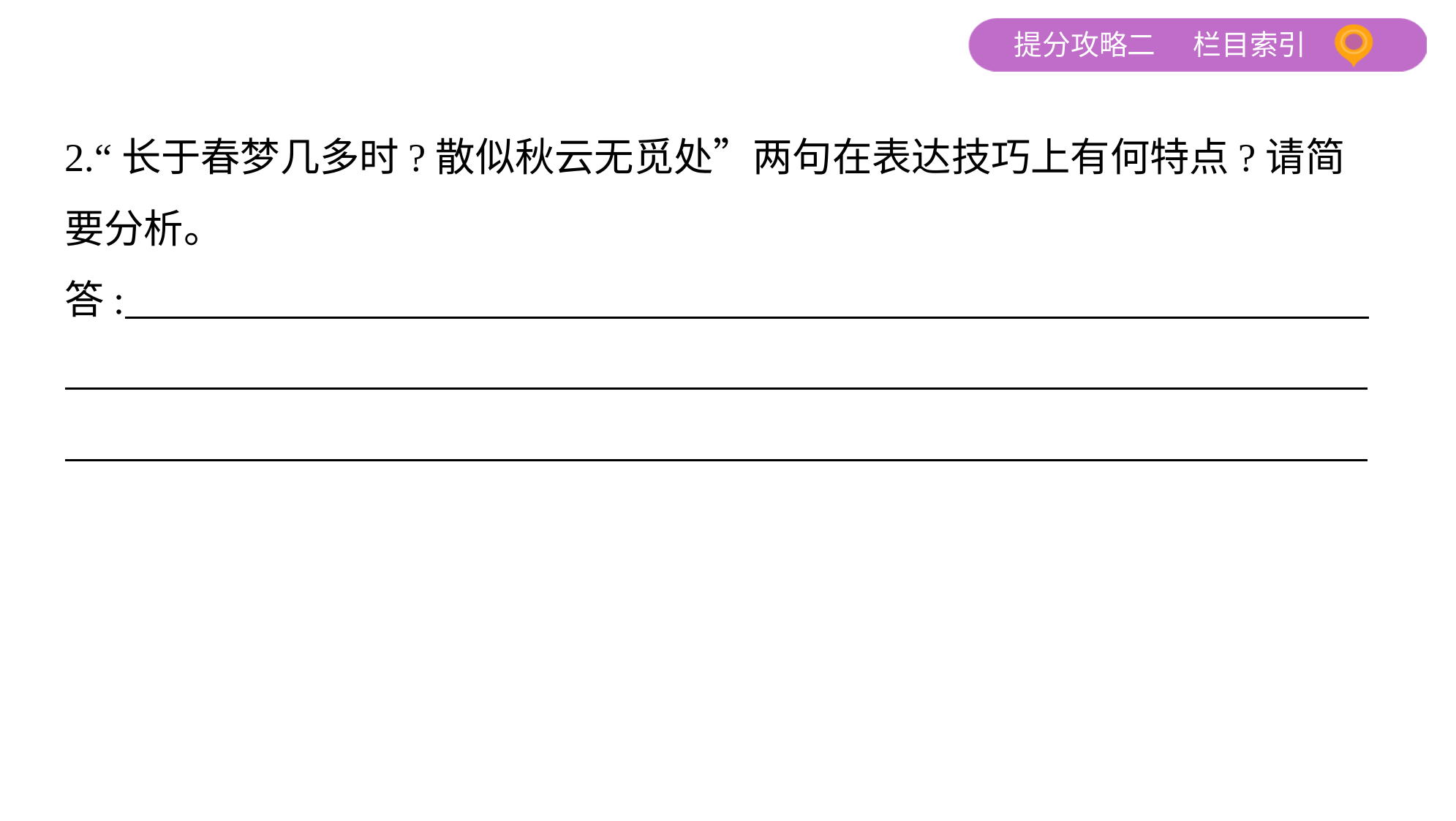

2.“长于春梦几多时?散似秋云无觅处”两句在表达技巧上有何特点?请简
要分析。
答: